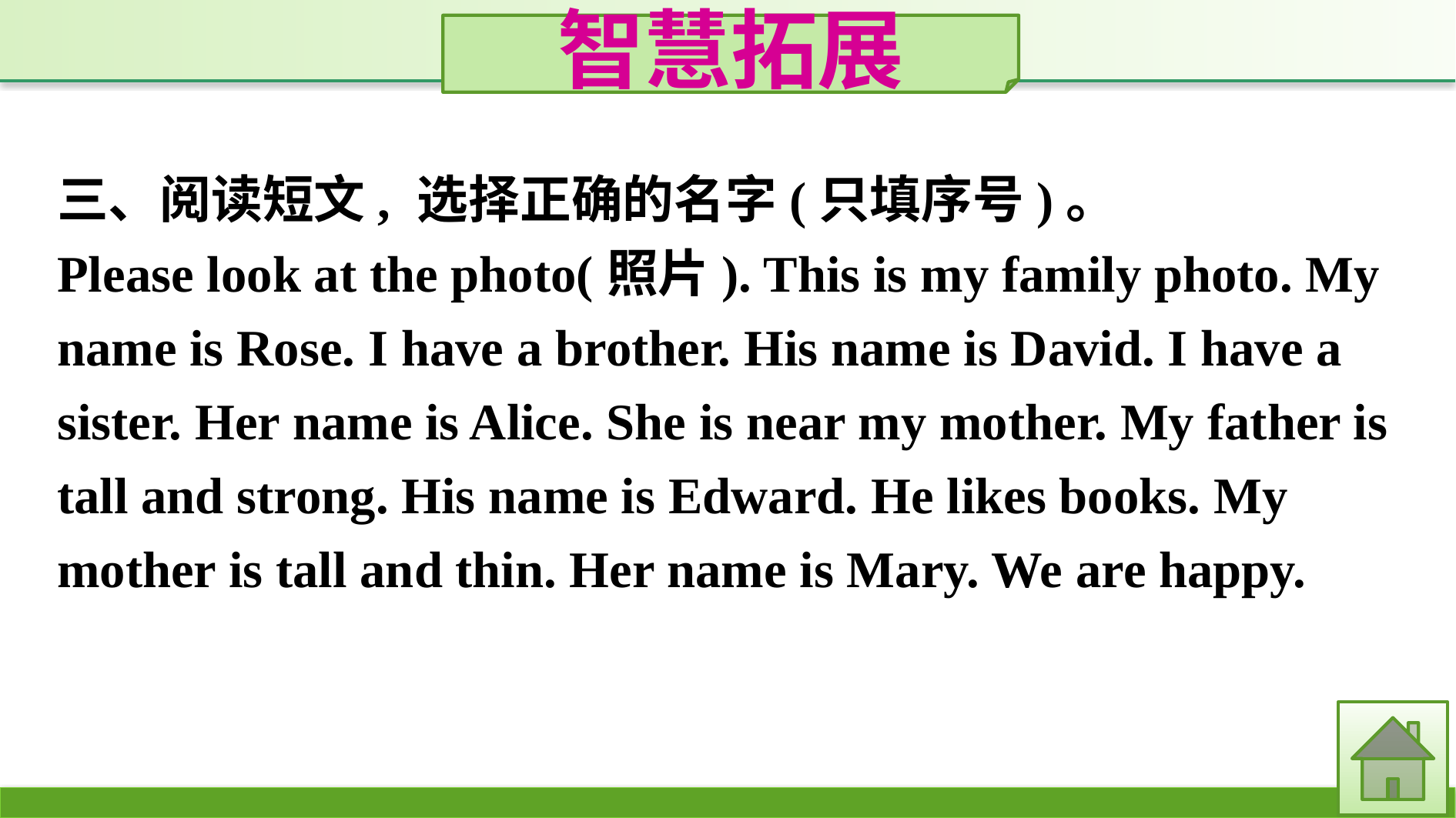

智慧拓展
三、阅读短文, 选择正确的名字(只填序号)。
Please look at the photo(照片). This is my family photo. My name is Rose. I have a brother. His name is David. I have a sister. Her name is Alice. She is near my mother. My father is tall and strong. His name is Edward. He likes books. My mother is tall and thin. Her name is Mary. We are happy.